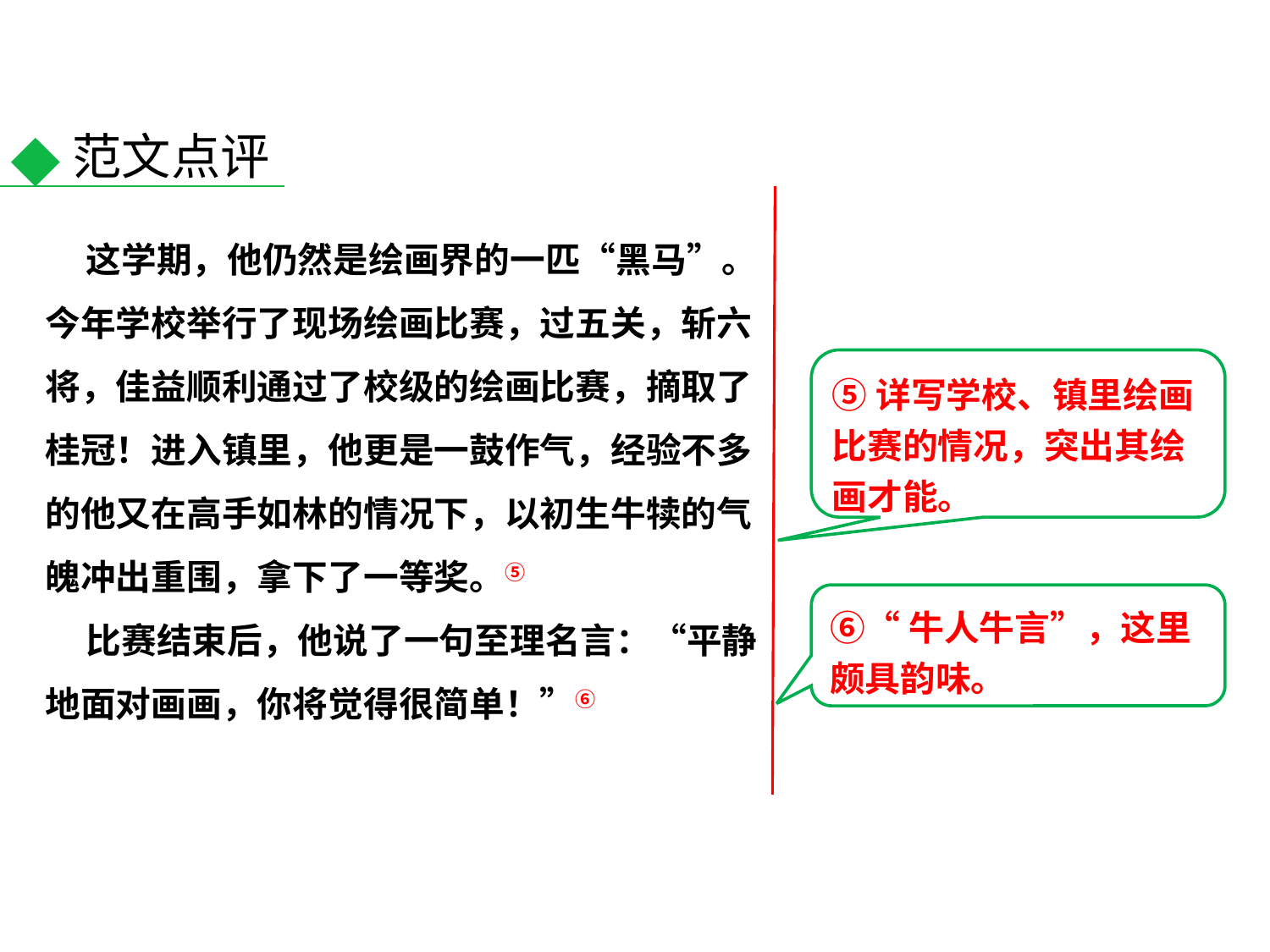

范文点评

    这学期，他仍然是绘画界的一匹“黑马”。今年学校举行了现场绘画比赛，过五关，斩六将，佳益顺利通过了校级的绘画比赛，摘取了桂冠！进入镇里，他更是一鼓作气，经验不多的他又在高手如林的情况下，以初生牛犊的气魄冲出重围，拿下了一等奖。⑤
    比赛结束后，他说了一句至理名言：“平静地面对画画，你将觉得很简单！”⑥
⑤详写学校、镇里绘画比赛的情况，突出其绘画才能。
⑥“牛人牛言”，这里颇具韵味。